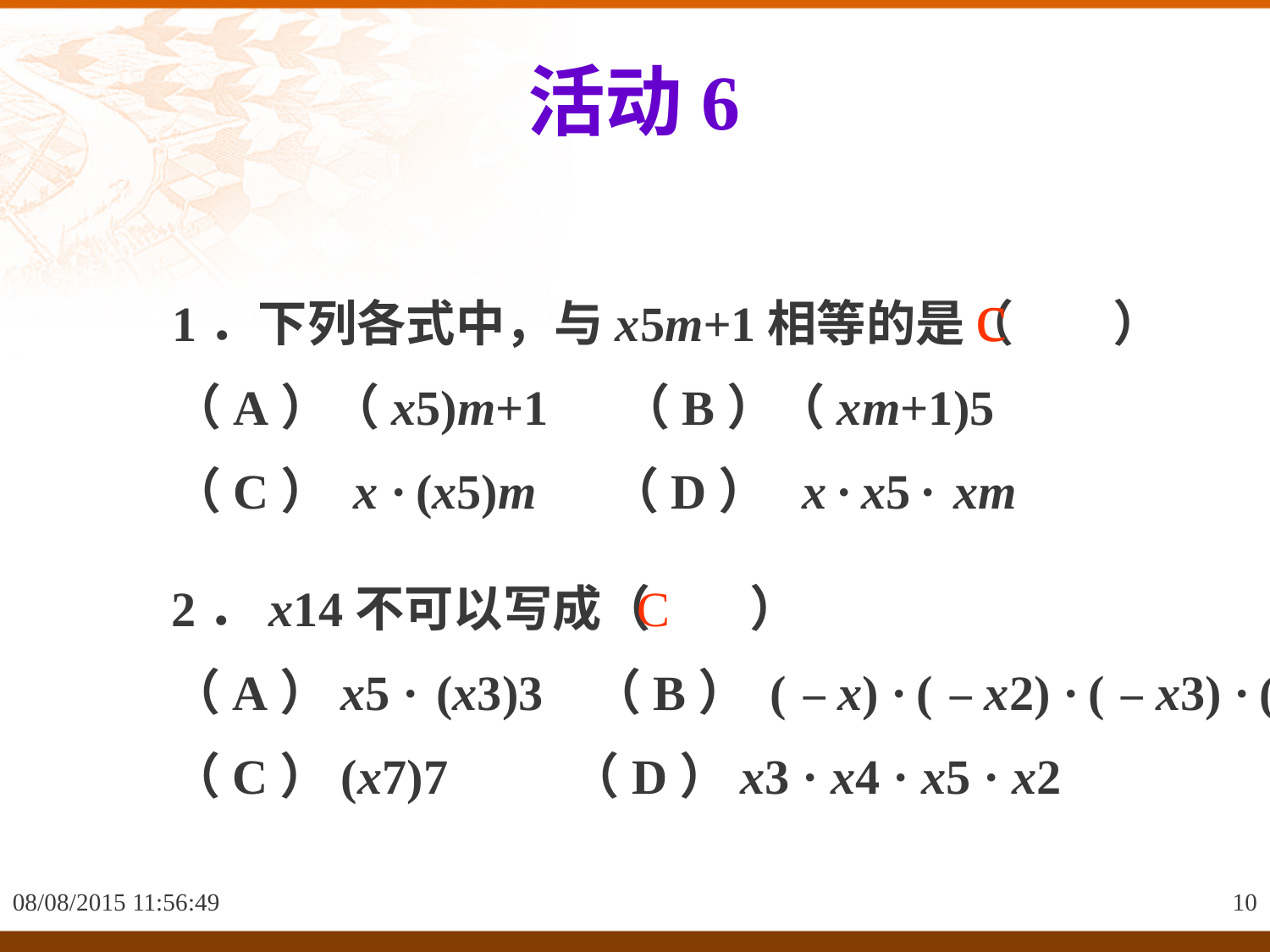

活动6
c
1．下列各式中，与x5m+1相等的是（　　）
（A）（x5)m+1　 （B）（xm+1)5
（C） x · (x5)m     （D）  x · x5 ·  xm
2．x14不可以写成（　　）
（A）x5 ·  (x3)3   （B） (－x) · (－x2) · (－x3) · (－x8)
（C）(x7)7         （D）x3 · x4 · x5 · x2

C
# 08/08/2015 11:56:49

10